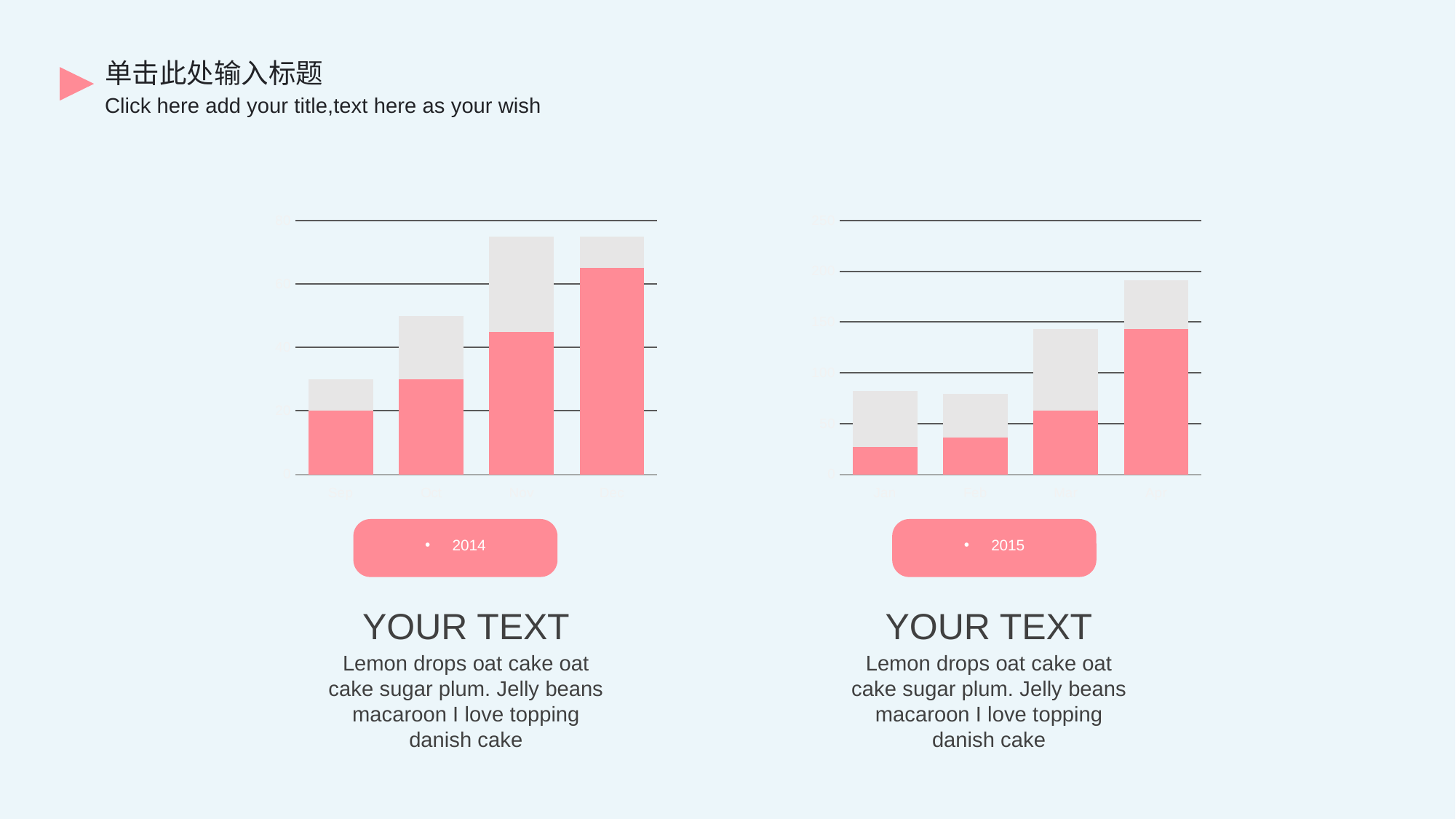

单击此处输入标题

Click here add your title,text here as your wish

### Chart:

| Category | Web | Presentation |
|---|---|---|
| Sep | 20.0 | 10.0 |
| Oct | 30.0 | 20.0 |
| Nov | 45.0 | 30.0 |
| Dec | 65.0 | 10.0 |

### Chart:

| Category | Region 1 | Region 2 |
|---|---|---|
| Jan | 27.0 | 55.0 |
| Feb | 36.0 | 43.0 |
| Mar | 63.0 | 80.0 |
| Apr | 143.0 | 48.0 |

2014
2015
 YOUR TEXT
 YOUR TEXT
Lemon drops oat cake oat cake sugar plum. Jelly beans macaroon I love topping danish cake
Lemon drops oat cake oat cake sugar plum. Jelly beans macaroon I love topping danish cake